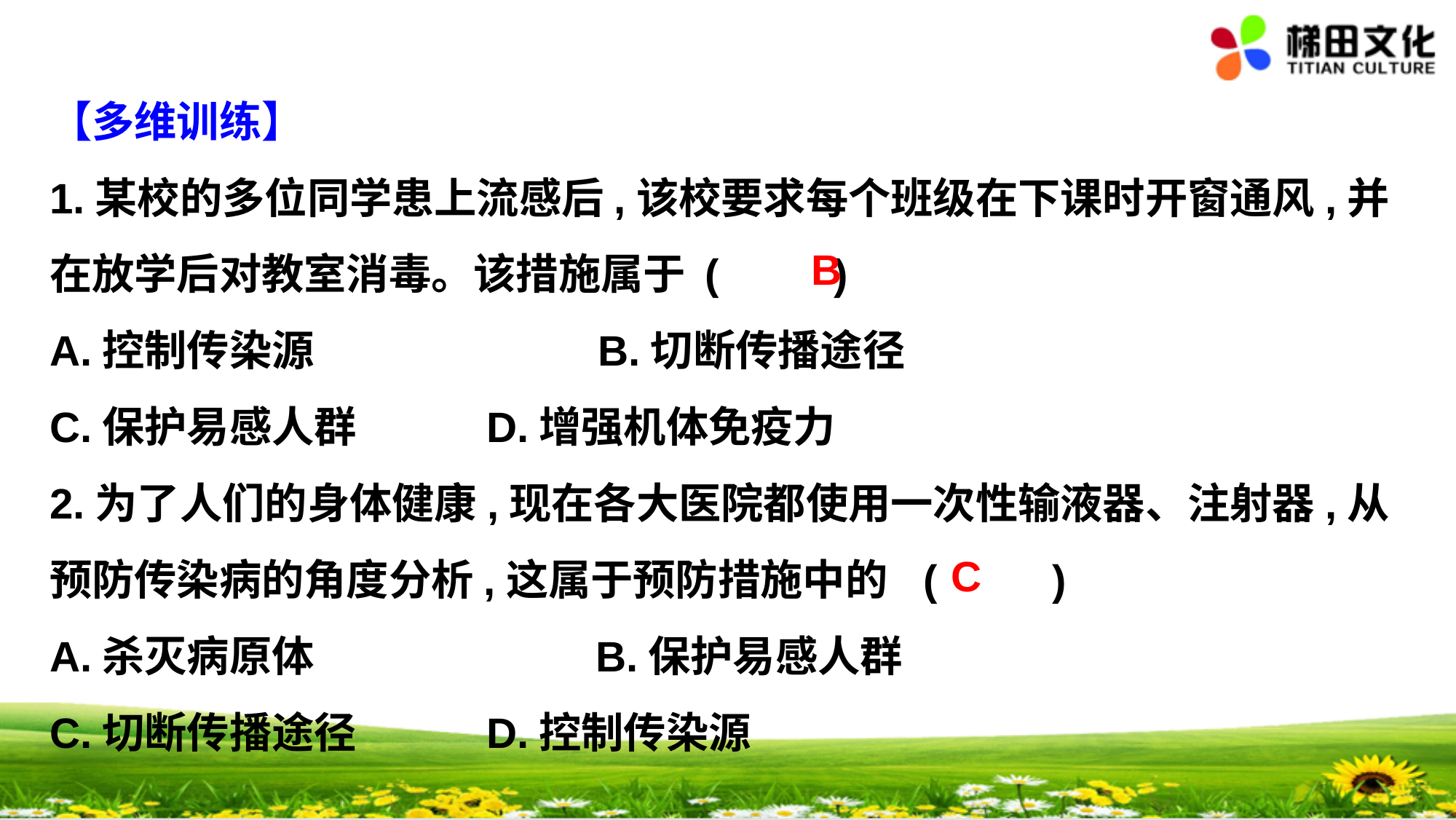

【多维训练】
1.某校的多位同学患上流感后,该校要求每个班级在下课时开窗通风,并
在放学后对教室消毒。该措施属于	(　 　)
A.控制传染源　　　　　  　B.切断传播途径
C.保护易感人群		D.增强机体免疫力
2.为了人们的身体健康,现在各大医院都使用一次性输液器、注射器,从
预防传染病的角度分析,这属于预防措施中的	(　 　)
A.杀灭病原体			B.保护易感人群
C.切断传播途径		D.控制传染源
B
C